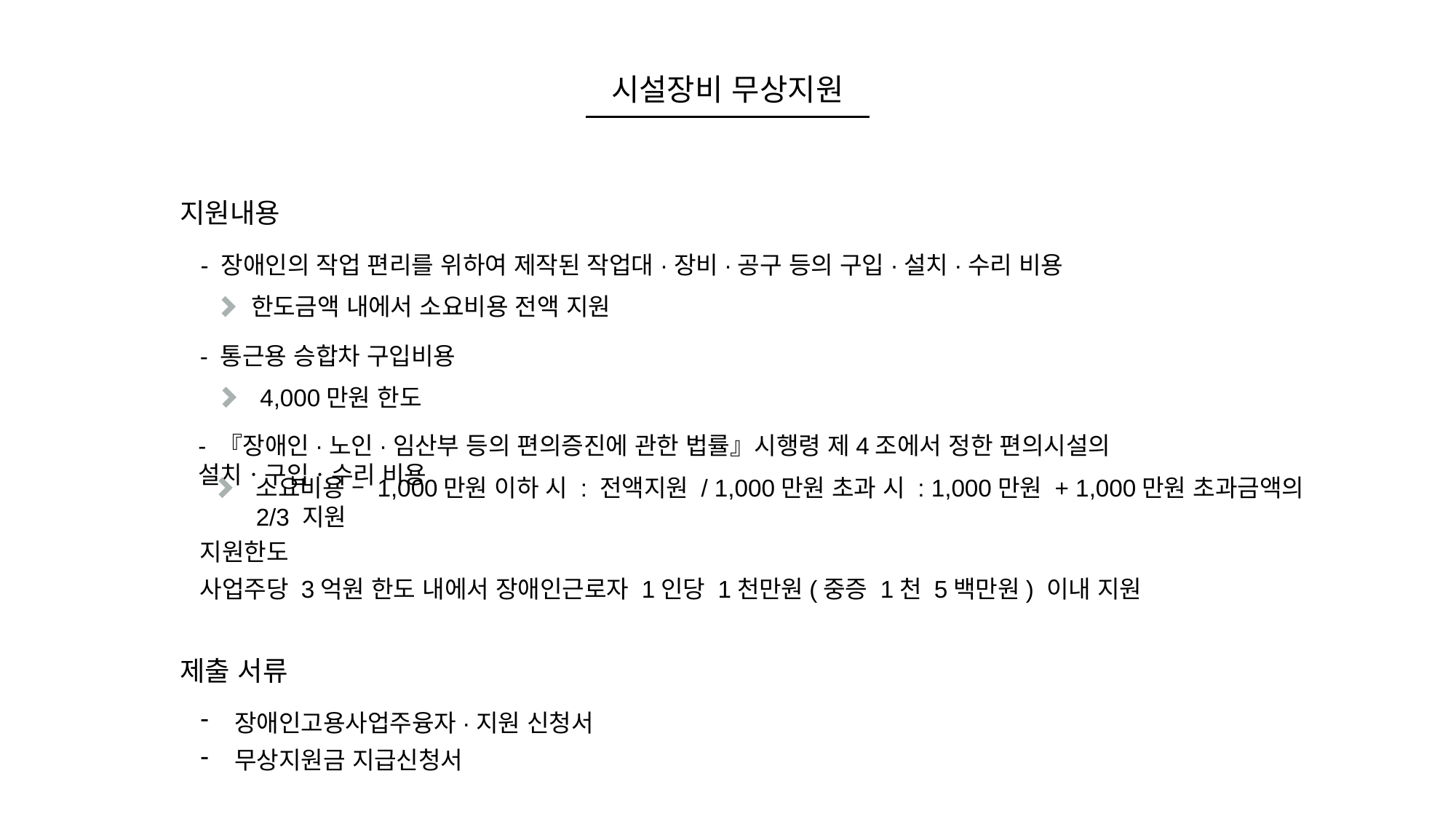

시설장비 무상지원
지원내용
- 장애인의 작업 편리를 위하여 제작된 작업대·장비·공구 등의 구입·설치·수리 비용
- 통근용 승합차 구입비용
- 『장애인·노인·임산부 등의 편의증진에 관한 법률』시행령 제4조에서 정한 편의시설의 설치ㆍ구입ㆍ수리 비용
한도금액 내에서 소요비용 전액 지원

4,000만원 한도

소요비용 – 1,000만원 이하 시 : 전액지원 / 1,000만원 초과 시 : 1,000만원 + 1,000만원 초과금액의 2/3 지원

지원한도
사업주당 3억원 한도 내에서 장애인근로자 1인당 1천만원(중증 1천 5백만원) 이내 지원
제출 서류
장애인고용사업주융자·지원 신청서
무상지원금 지급신청서